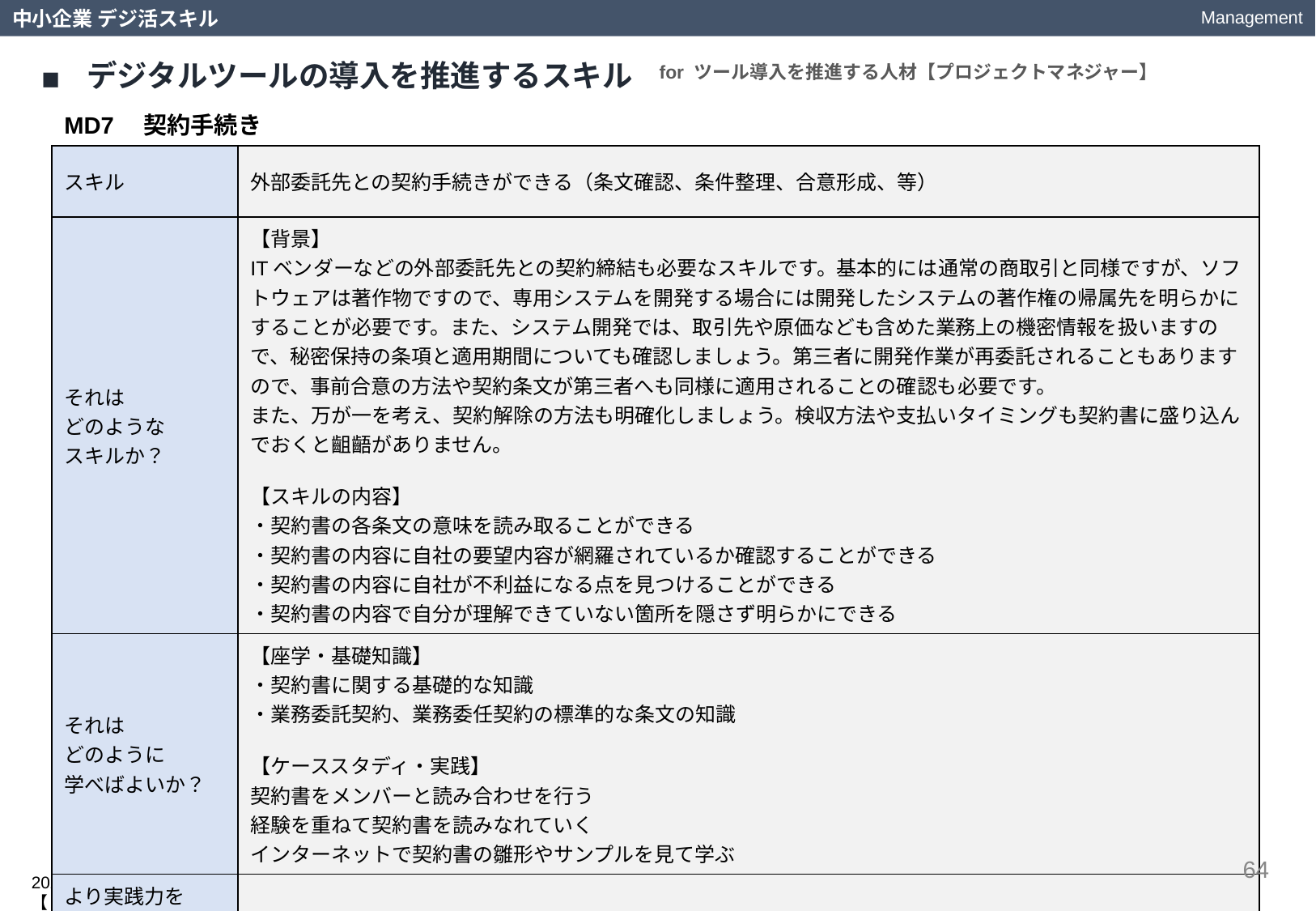

Management
中小企業 デジ活スキル
デジタルツールの導入を推進するスキル
for ツール導入を推進する人材【プロジェクトマネジャー】
MD7　契約手続き
| スキル | 外部委託先との契約手続きができる（条文確認、条件整理、合意形成、等） |
| --- | --- |
| それは どのような スキルか？ | 【背景】 ITベンダーなどの外部委託先との契約締結も必要なスキルです。基本的には通常の商取引と同様ですが、ソフトウェアは著作物ですので、専用システムを開発する場合には開発したシステムの著作権の帰属先を明らかにすることが必要です。また、システム開発では、取引先や原価なども含めた業務上の機密情報を扱いますので、秘密保持の条項と適用期間についても確認しましょう。第三者に開発作業が再委託されることもありますので、事前合意の方法や契約条文が第三者へも同様に適用されることの確認も必要です。 また、万が一を考え、契約解除の方法も明確化しましょう。検収方法や支払いタイミングも契約書に盛り込んでおくと齟齬がありません。 【スキルの内容】 ・契約書の各条文の意味を読み取ることができる ・契約書の内容に自社の要望内容が網羅されているか確認することができる ・契約書の内容に自社が不利益になる点を見つけることができる ・契約書の内容で自分が理解できていない箇所を隠さず明らかにできる |
| それは どのように 学べばよいか？ | 【座学・基礎知識】 ・契約書に関する基礎的な知識 ・業務委託契約、業務委任契約の標準的な条文の知識 【ケーススタディ・実践】 契約書をメンバーと読み合わせを行う 経験を重ねて契約書を読みなれていく インターネットで契約書の雛形やサンプルを見て学ぶ |
| より実践力を 高めるための 視点や考え方は？ | 契約には専門的な知識も必要です。疑問に思ったとき、わからない点がある場合には、社内の詳しい人間に相談したり、外部の専門家に問い合わせるなどして、あいまいなまま放置しないようにしましょう。 |
64